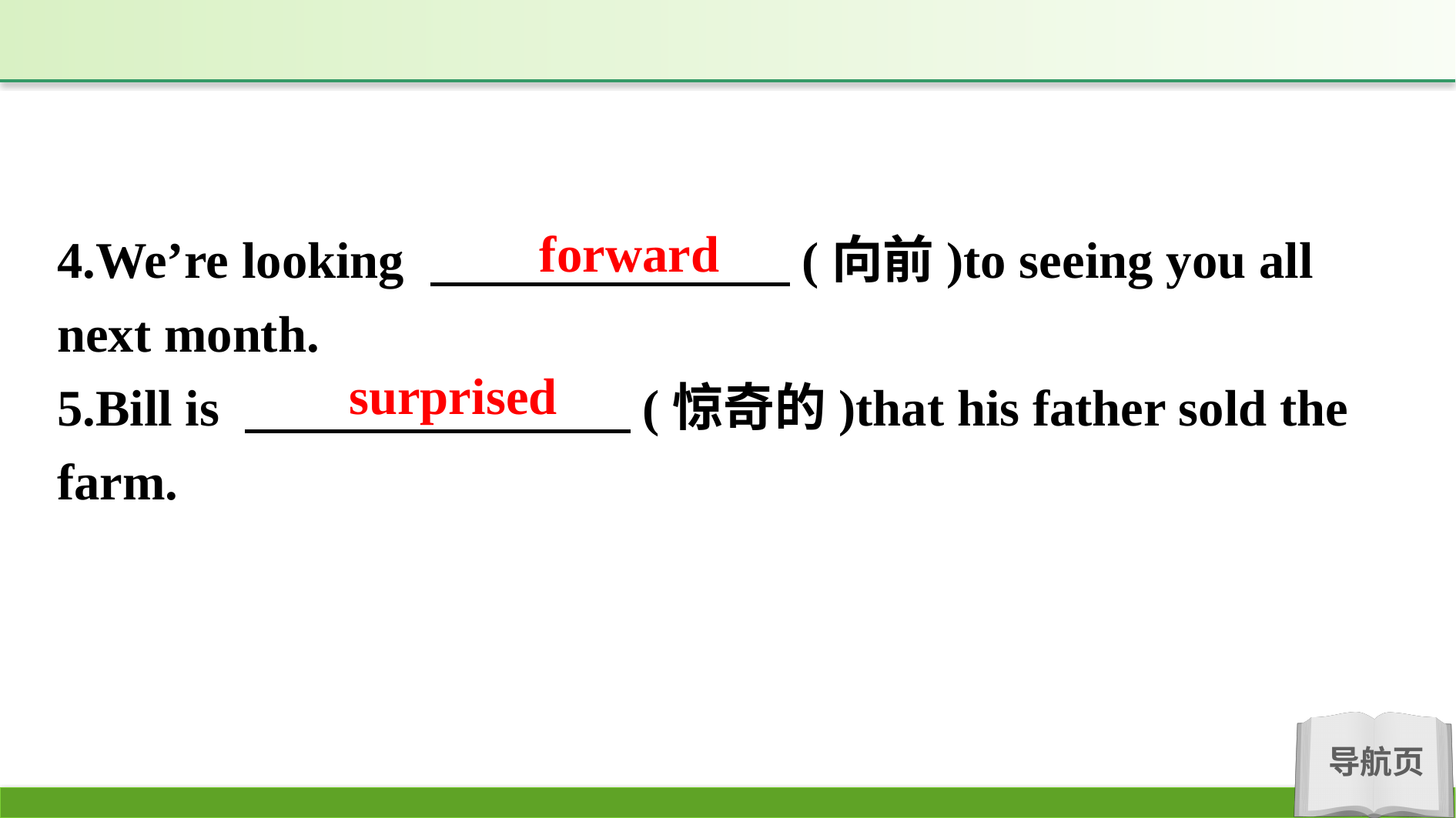

forward
4.We’re looking 　　　　　　　(向前)to seeing you all next month.
5.Bill is 　　　　　　　 (惊奇的)that his father sold the farm.
surprised